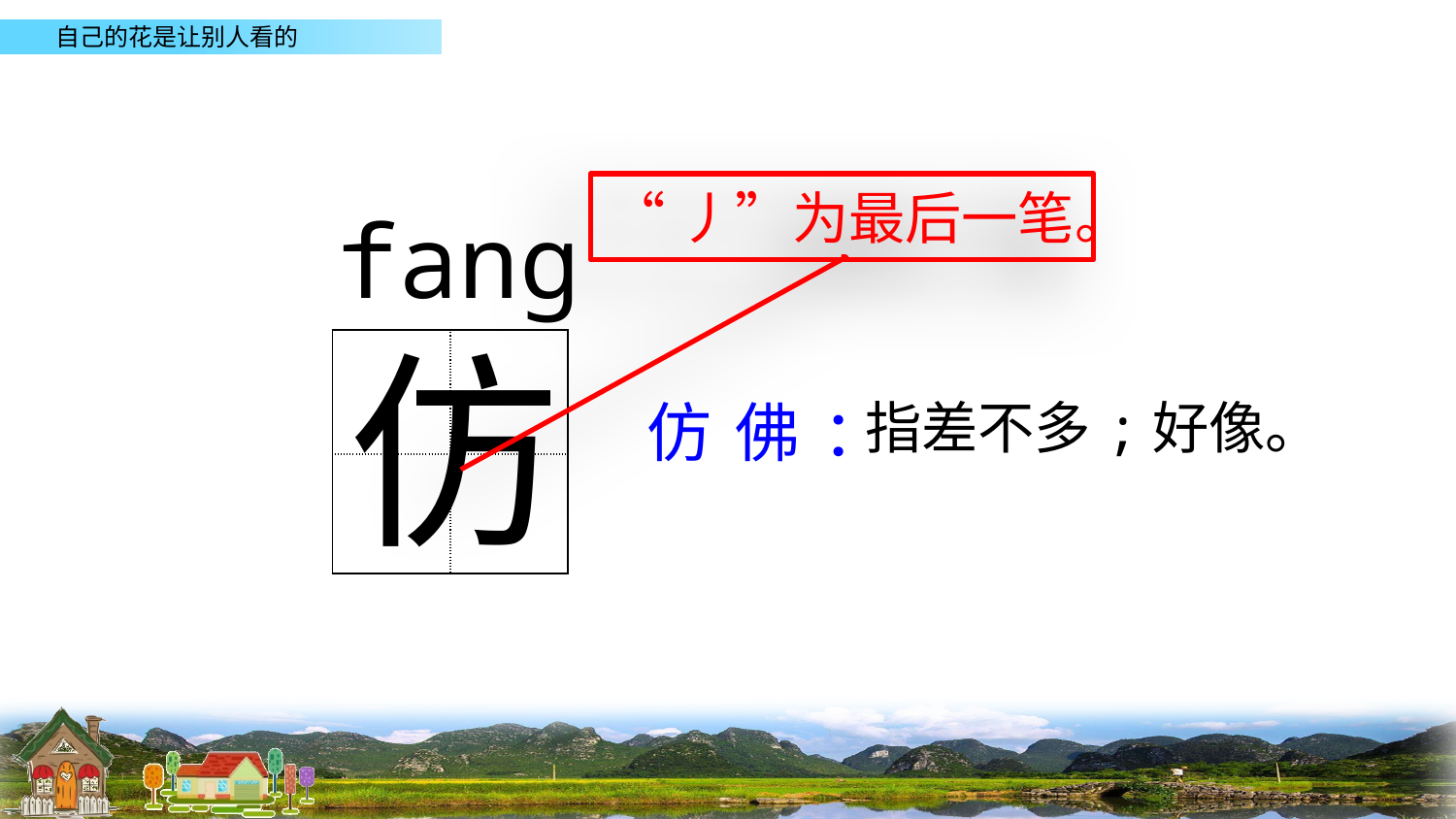

“丿”为最后一笔。
fang
仿
|  |  |
| --- | --- |
|  |  |
仿佛：
指差不多;好像。